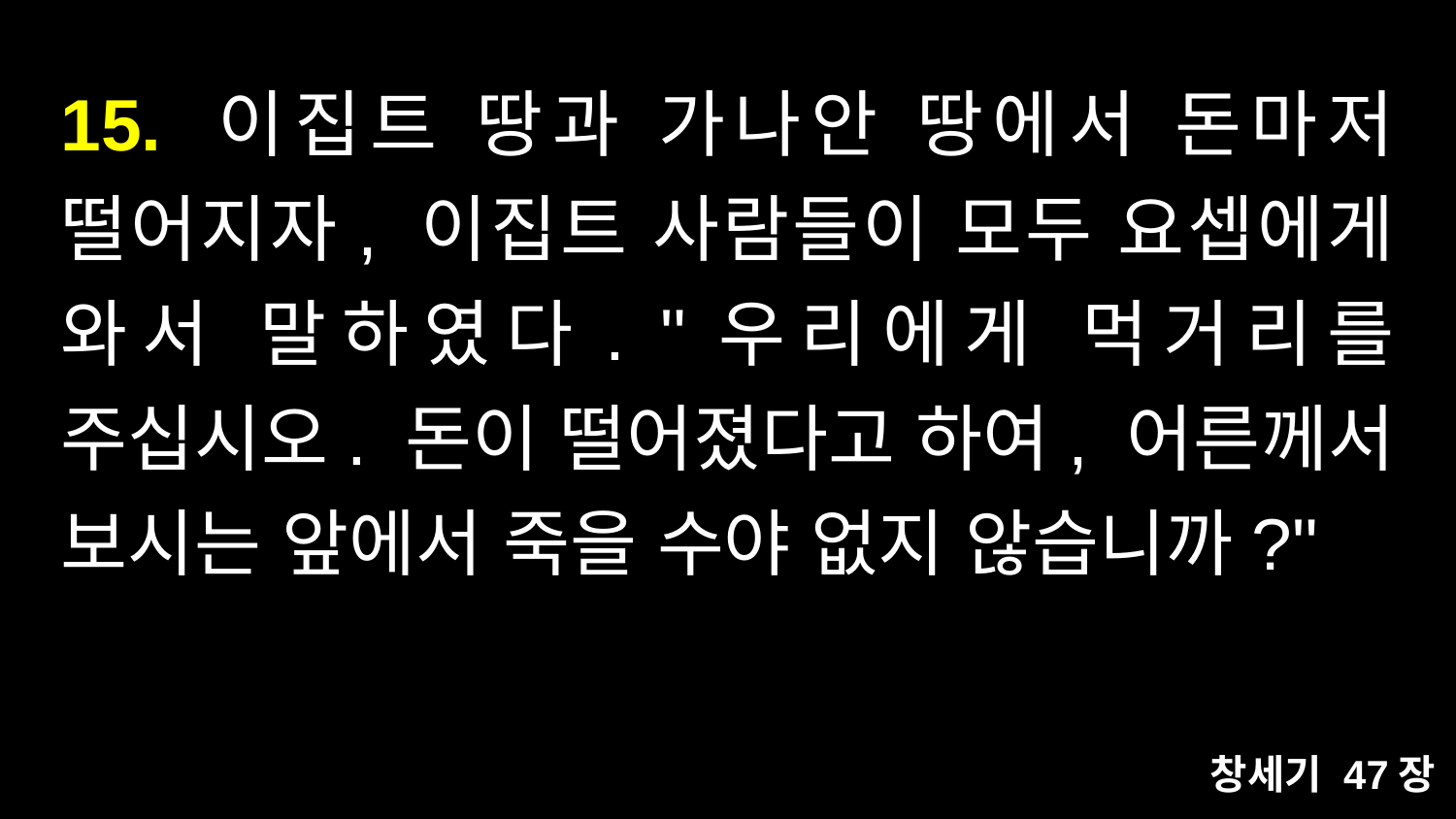

# 15. 이집트 땅과 가나안 땅에서 돈마저 떨어지자, 이집트 사람들이 모두 요셉에게 와서 말하였다. "우리에게 먹거리를 주십시오. 돈이 떨어졌다고 하여, 어른께서 보시는 앞에서 죽을 수야 없지 않습니까?"
창세기 47장